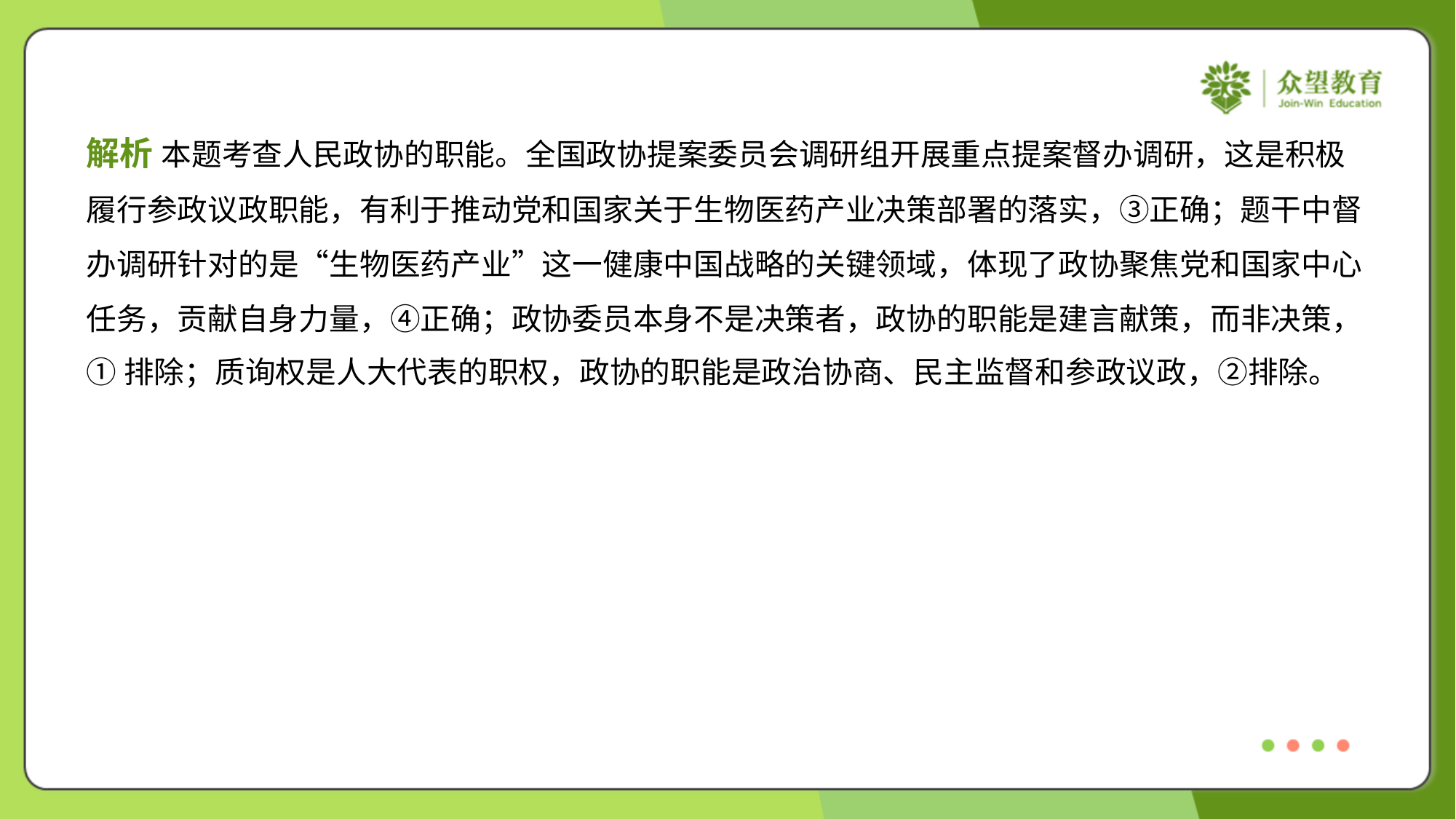

解析 本题考查人民政协的职能。全国政协提案委员会调研组开展重点提案督办调研，这是积极
履行参政议政职能，有利于推动党和国家关于生物医药产业决策部署的落实，③正确；题干中督
办调研针对的是“生物医药产业”这一健康中国战略的关键领域，体现了政协聚焦党和国家中心
任务，贡献自身力量，④正确；政协委员本身不是决策者，政协的职能是建言献策，而非决策，
①排除；质询权是人大代表的职权，政协的职能是政治协商、民主监督和参政议政，②排除。